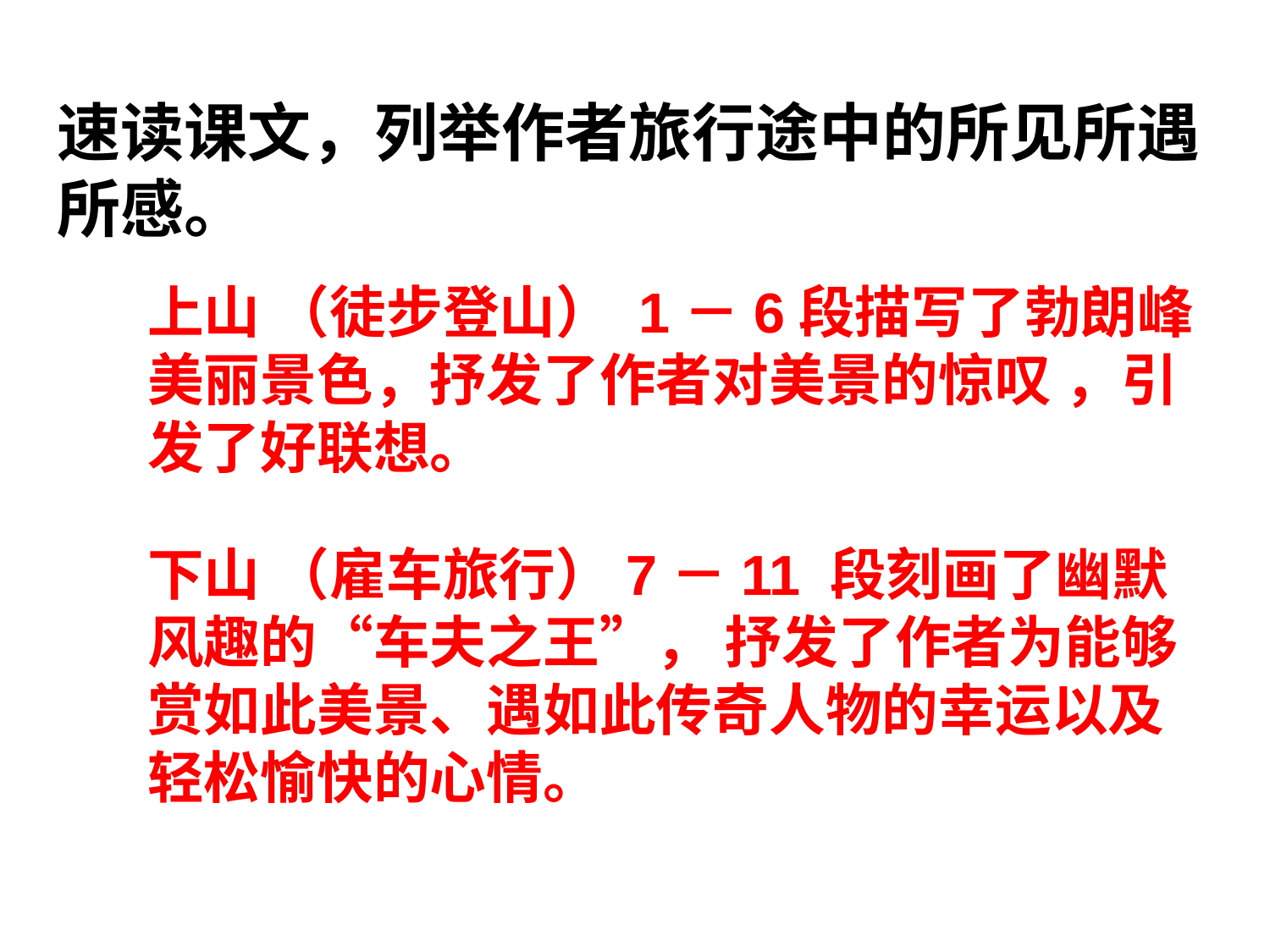

速读课文，列举作者旅行途中的所见所遇所感。
上山 （徒步登山） 1－6段描写了勃朗峰美丽景色，抒发了作者对美景的惊叹 ，引发了好联想。
下山 （雇车旅行）7－11 段刻画了幽默风趣的“车夫之王”， 抒发了作者为能够赏如此美景、遇如此传奇人物的幸运以及轻松愉快的心情。